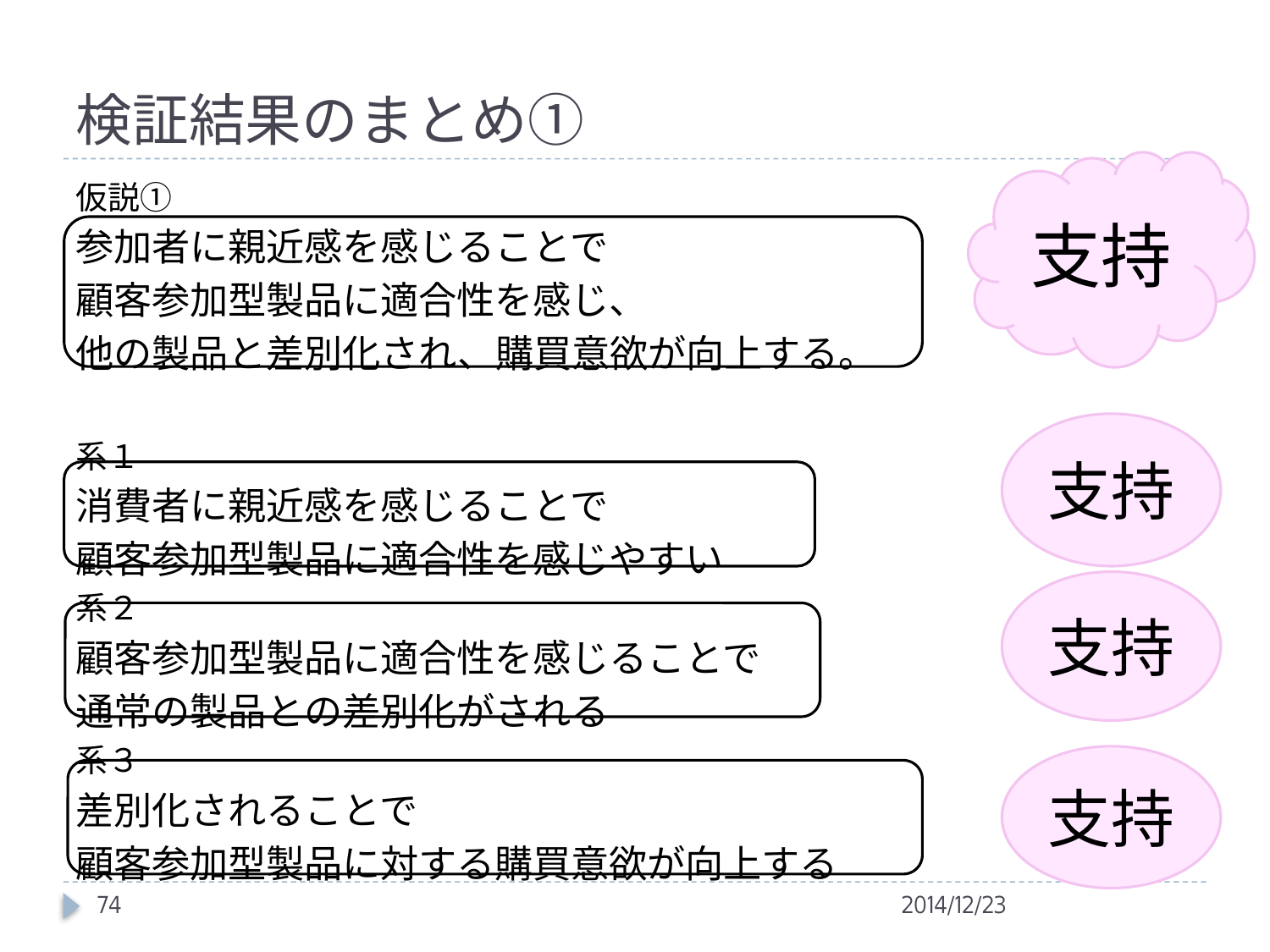

# 検証結果のまとめ①
支持
仮説①
参加者に親近感を感じることで
顧客参加型製品に適合性を感じ、
他の製品と差別化され、購買意欲が向上する。

系１
消費者に親近感を感じることで
顧客参加型製品に適合性を感じやすい
系２
顧客参加型製品に適合性を感じることで
通常の製品との差別化がされる
系３
差別化されることで
顧客参加型製品に対する購買意欲が向上する

支持

支持

支持

74
2014/12/23